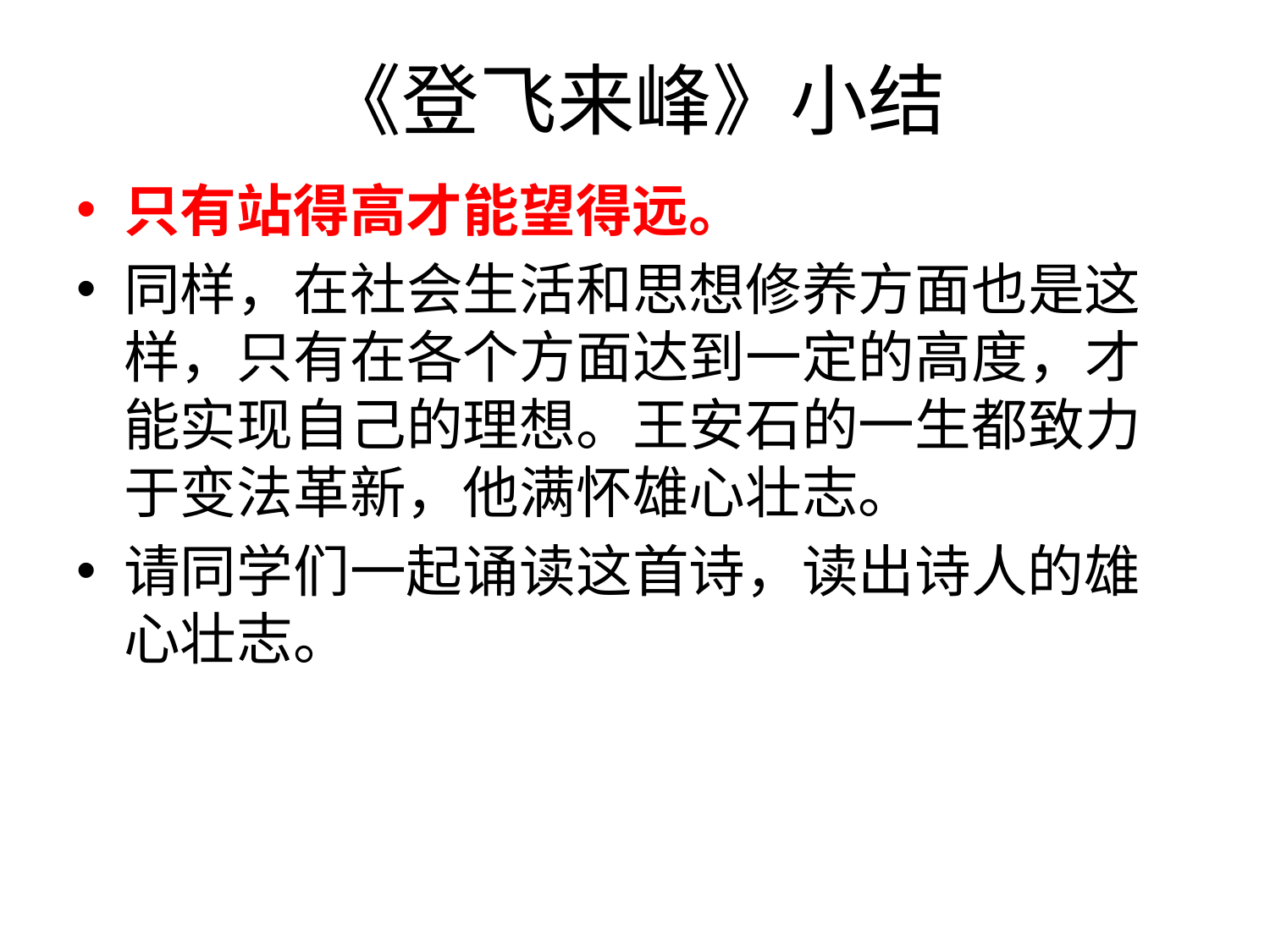

# 《登飞来峰》小结
只有站得高才能望得远。
同样，在社会生活和思想修养方面也是这样，只有在各个方面达到一定的高度，才能实现自己的理想。王安石的一生都致力于变法革新，他满怀雄心壮志。
请同学们一起诵读这首诗，读出诗人的雄心壮志。